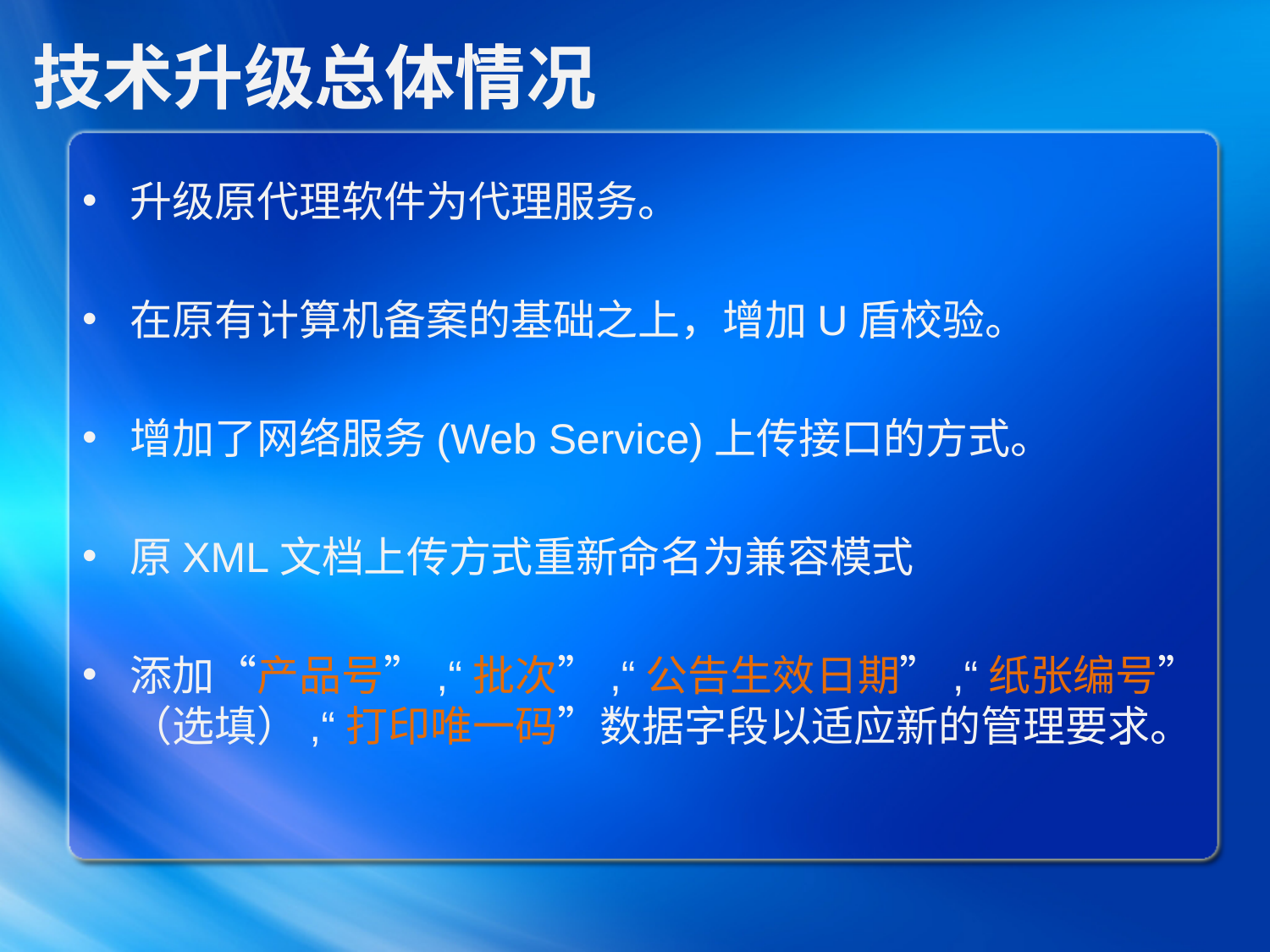

# 技术升级总体情况
升级原代理软件为代理服务。

在原有计算机备案的基础之上，增加U盾校验。

增加了网络服务(Web Service)上传接口的方式。

原XML文档上传方式重新命名为兼容模式

添加“产品号”,“批次”,“公告生效日期”,“纸张编号”（选填）,“打印唯一码”数据字段以适应新的管理要求。